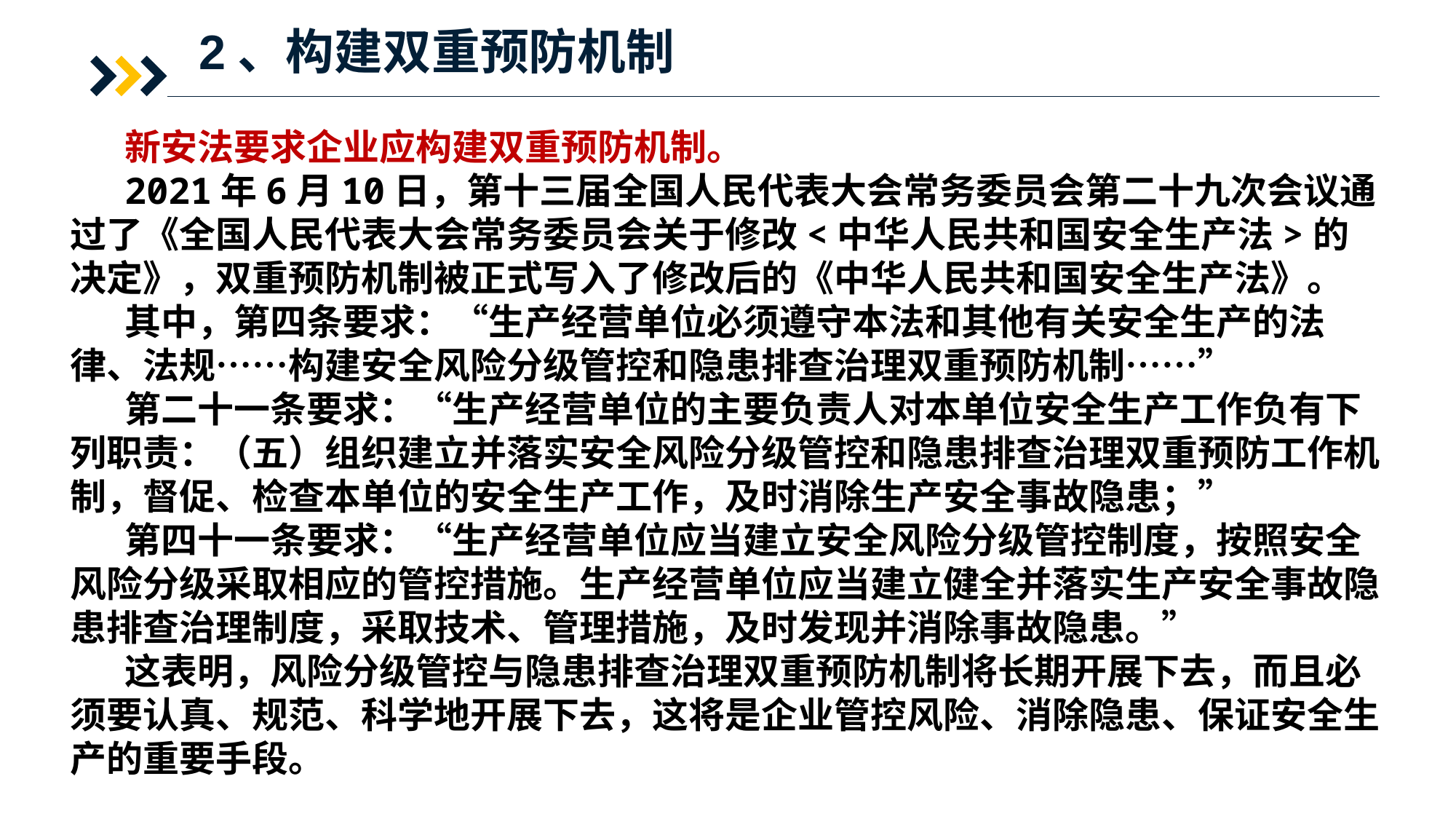

2、构建双重预防机制

新安法要求企业应构建双重预防机制。
2021年6月10日，第十三届全国人民代表大会常务委员会第二十九次会议通过了《全国人民代表大会常务委员会关于修改<中华人民共和国安全生产法>的决定》，双重预防机制被正式写入了修改后的《中华人民共和国安全生产法》。
其中，第四条要求：“生产经营单位必须遵守本法和其他有关安全生产的法律、法规……构建安全风险分级管控和隐患排查治理双重预防机制……”
第二十一条要求：“生产经营单位的主要负责人对本单位安全生产工作负有下列职责：（五）组织建立并落实安全风险分级管控和隐患排查治理双重预防工作机制，督促、检查本单位的安全生产工作，及时消除生产安全事故隐患；”
第四十一条要求：“生产经营单位应当建立安全风险分级管控制度，按照安全风险分级采取相应的管控措施。生产经营单位应当建立健全并落实生产安全事故隐患排查治理制度，采取技术、管理措施，及时发现并消除事故隐患。”
这表明，风险分级管控与隐患排查治理双重预防机制将长期开展下去，而且必须要认真、规范、科学地开展下去，这将是企业管控风险、消除隐患、保证安全生产的重要手段。